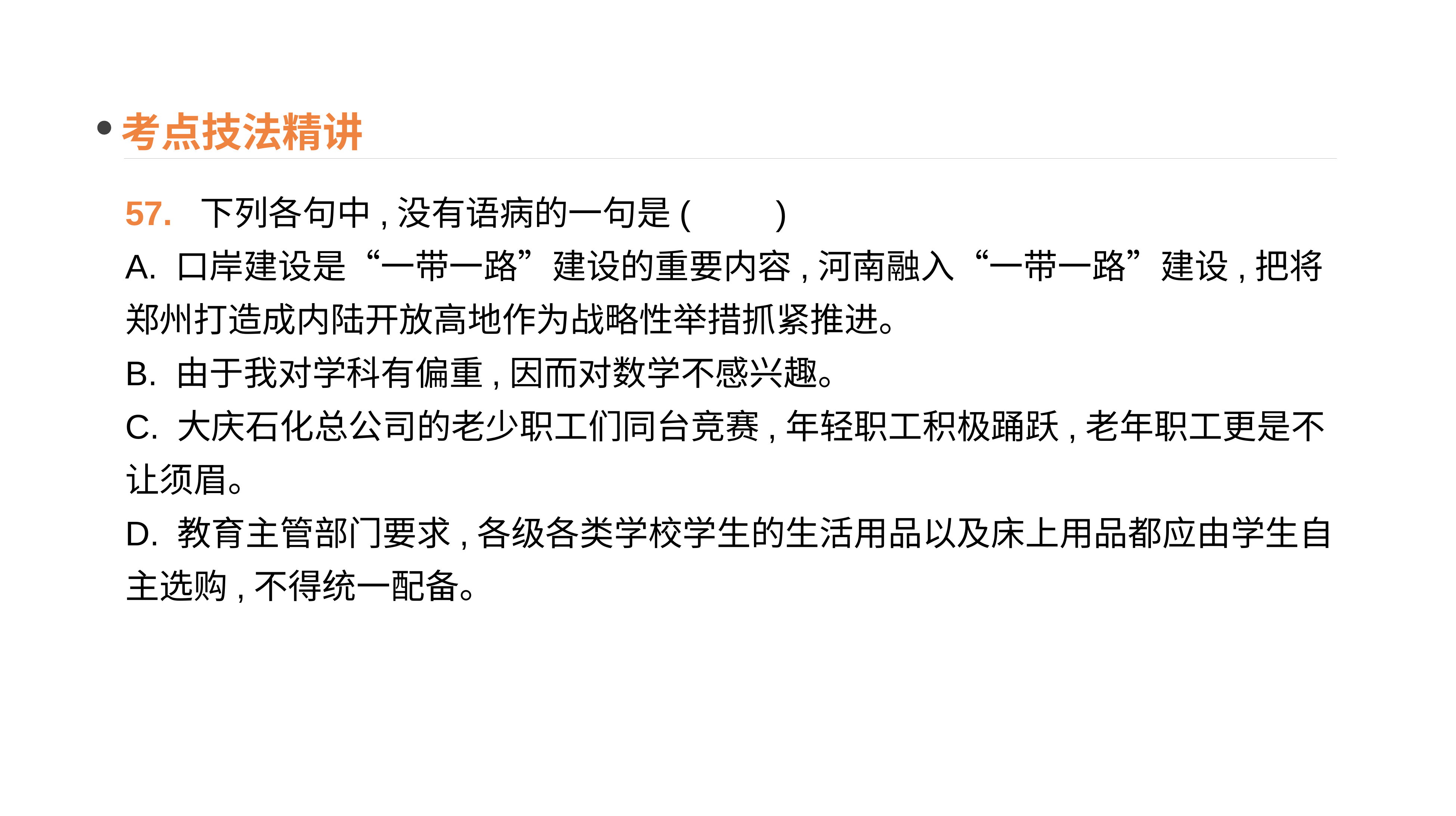

考点技法精讲

57.  下列各句中,没有语病的一句是(　　)
A. 口岸建设是“一带一路”建设的重要内容,河南融入“一带一路”建设,把将郑州打造成内陆开放高地作为战略性举措抓紧推进。
B. 由于我对学科有偏重,因而对数学不感兴趣。
C. 大庆石化总公司的老少职工们同台竞赛,年轻职工积极踊跃,老年职工更是不让须眉。
D. 教育主管部门要求,各级各类学校学生的生活用品以及床上用品都应由学生自主选购,不得统一配备。